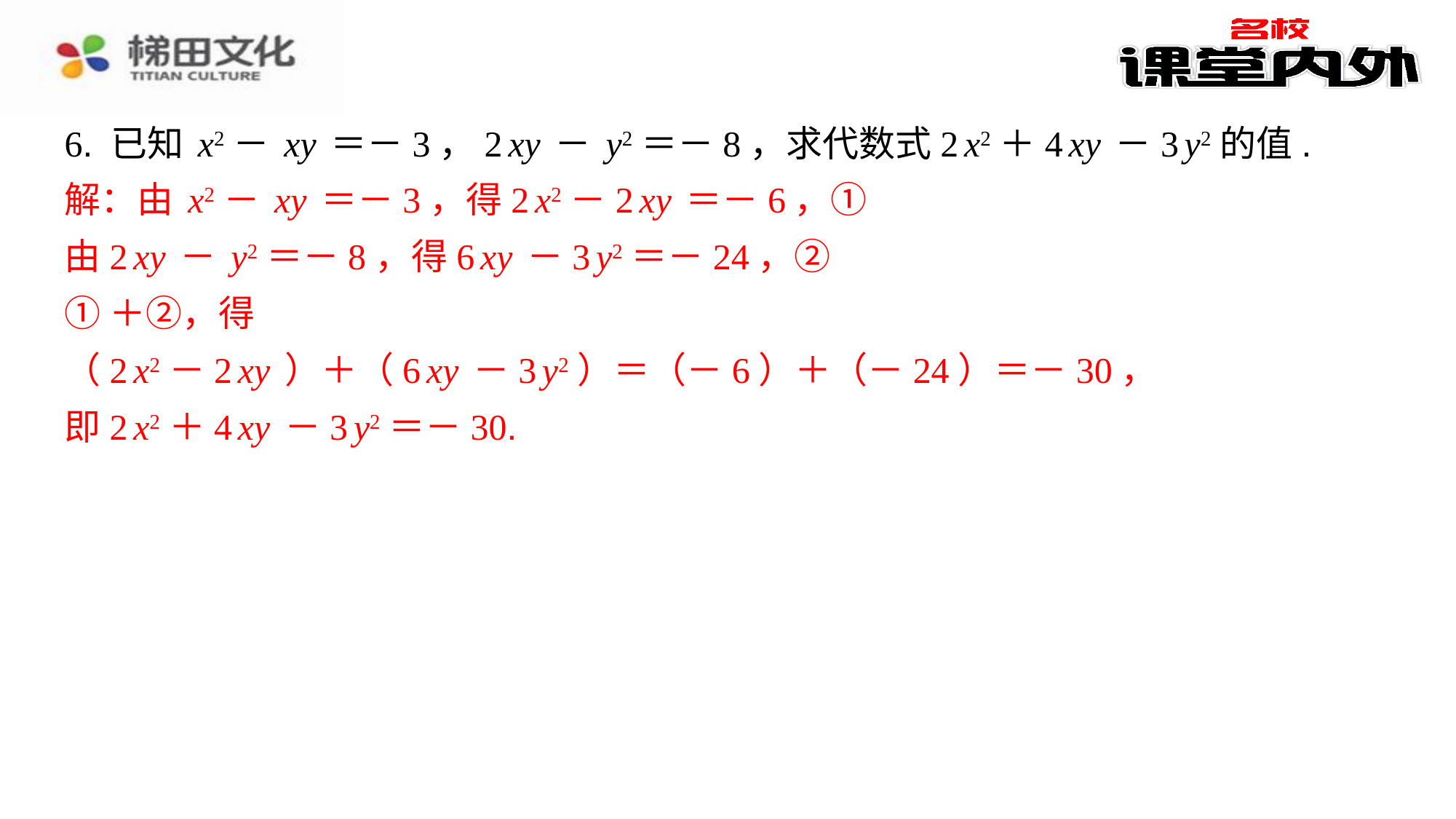

6. 已知x2－xy＝－3，2xy－y2＝－8，求代数式2x2＋4xy－3y2的值.
解：由x2－xy＝－3，得2x2－2xy＝－6，①
由2xy－y2＝－8，得6xy－3y2＝－24，②
①＋②，得
（2x2－2xy）＋（6xy－3y2）＝（－6）＋（－24）＝－30，
即2x2＋4xy－3y2＝－30.
解：由x2－xy＝－3，得2x2－2xy＝－6，①
由2xy－y2＝－8，得6xy－3y2＝－24，②
①＋②，得
（2x2－2xy）＋（6xy－3y2）＝（－6）＋（－24）＝－30，
即2x2＋4xy－3y2＝－30.